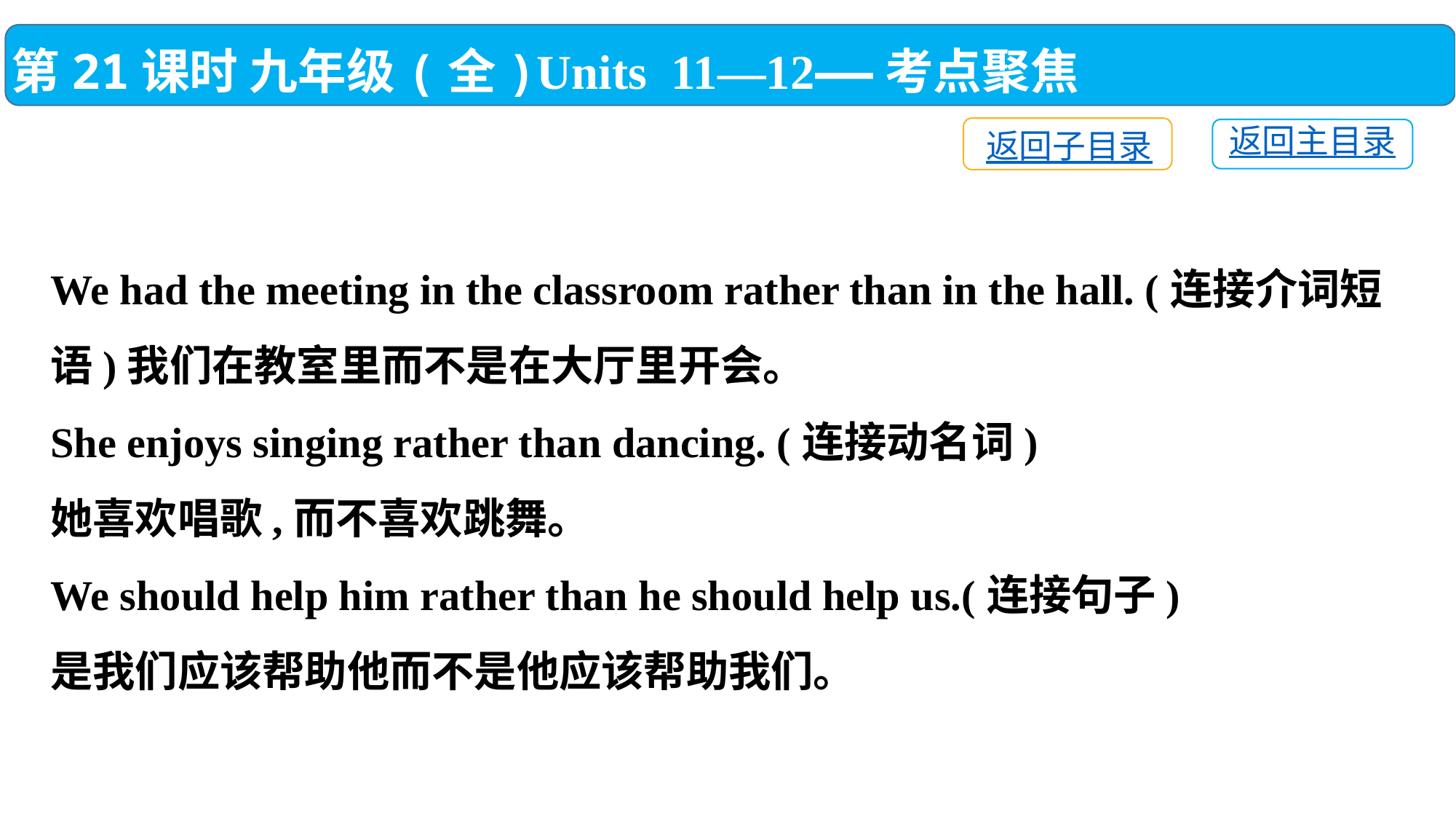

第21课时 九年级(全)Units  11—12——考点聚焦

返回子目录
返回主目录

We had the meeting in the classroom rather than in the hall. (连接介词短语)我们在教室里而不是在大厅里开会。
She enjoys singing rather than dancing. (连接动名词)
她喜欢唱歌,而不喜欢跳舞。
We should help him rather than he should help us.(连接句子)
是我们应该帮助他而不是他应该帮助我们。